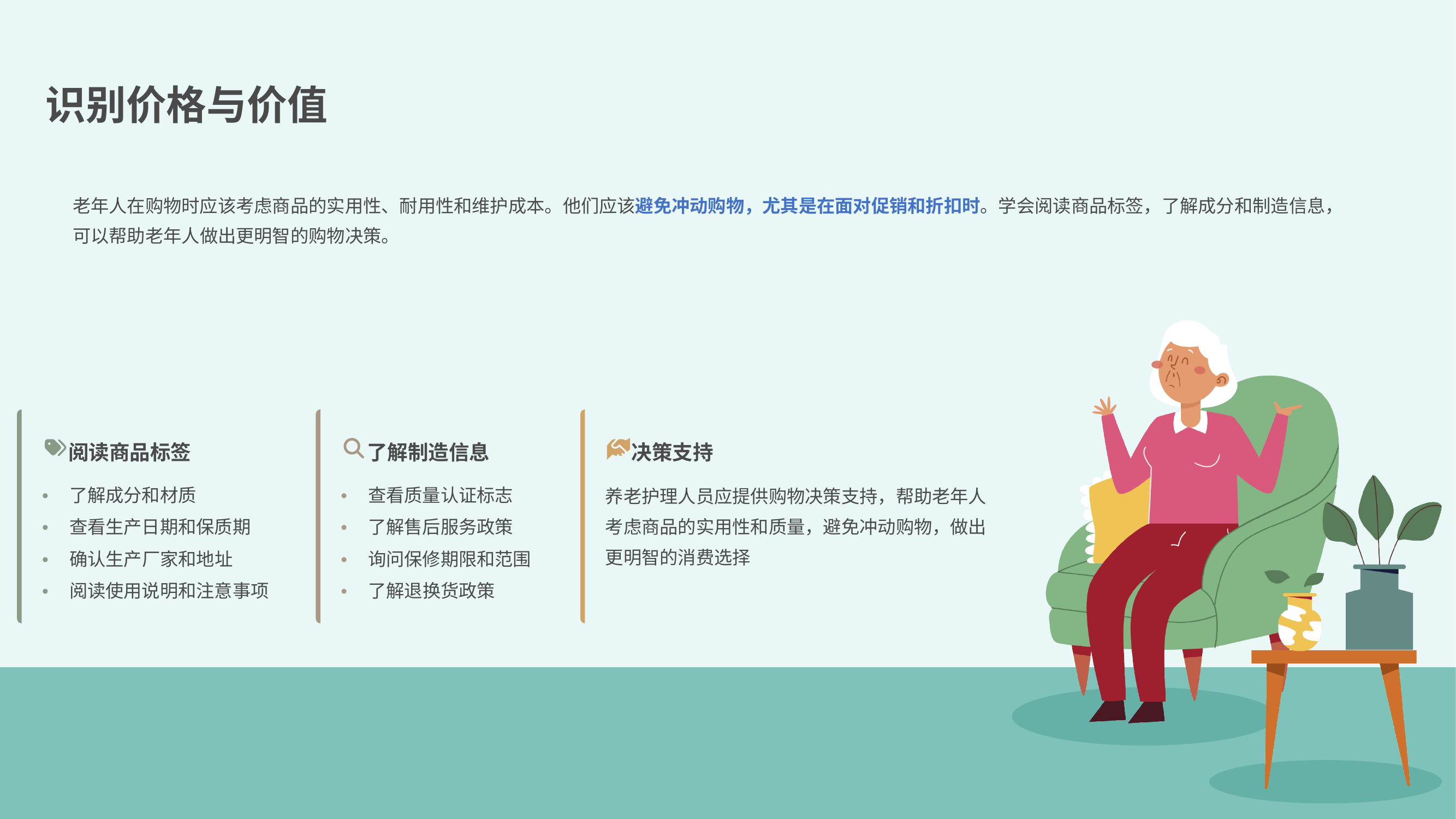

识别价格与价值
老年人在购物时应该考虑商品的实用性、耐用性和维护成本。他们应该避免冲动购物，尤其是在面对促销和折扣时。学会阅读商品标签，了解成分和制造信息，可以帮助老年人做出更明智的购物决策。

阅读商品标签
了解制造信息
决策支持

•
了解成分和材质
•
查看质量认证标志
养老护理人员应提供购物决策支持，帮助老年人考虑商品的实用性和质量，避免冲动购物，做出更明智的消费选择
•
查看生产日期和保质期
•
了解售后服务政策
•
确认生产厂家和地址
•
询问保修期限和范围
•
阅读使用说明和注意事项
•
了解退换货政策